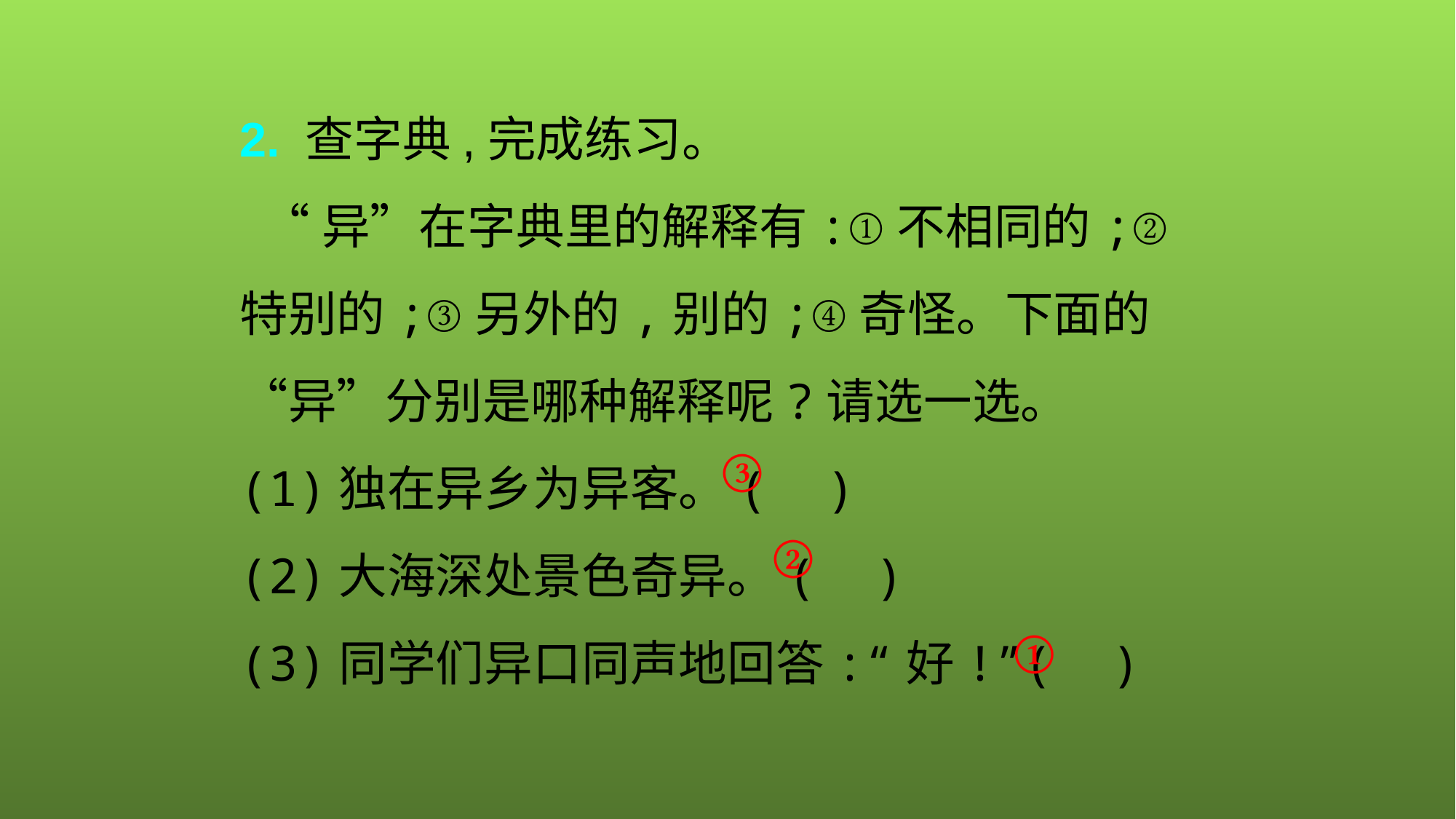

2. 查字典,完成练习。
  “异”在字典里的解释有:①不相同的;②特别的;③另外的,别的;④奇怪。下面的“异”分别是哪种解释呢?请选一选。
(1)独在异乡为异客。(  )
(2)大海深处景色奇异。(  )
(3)同学们异口同声地回答:“好!”(  )
③
②
①